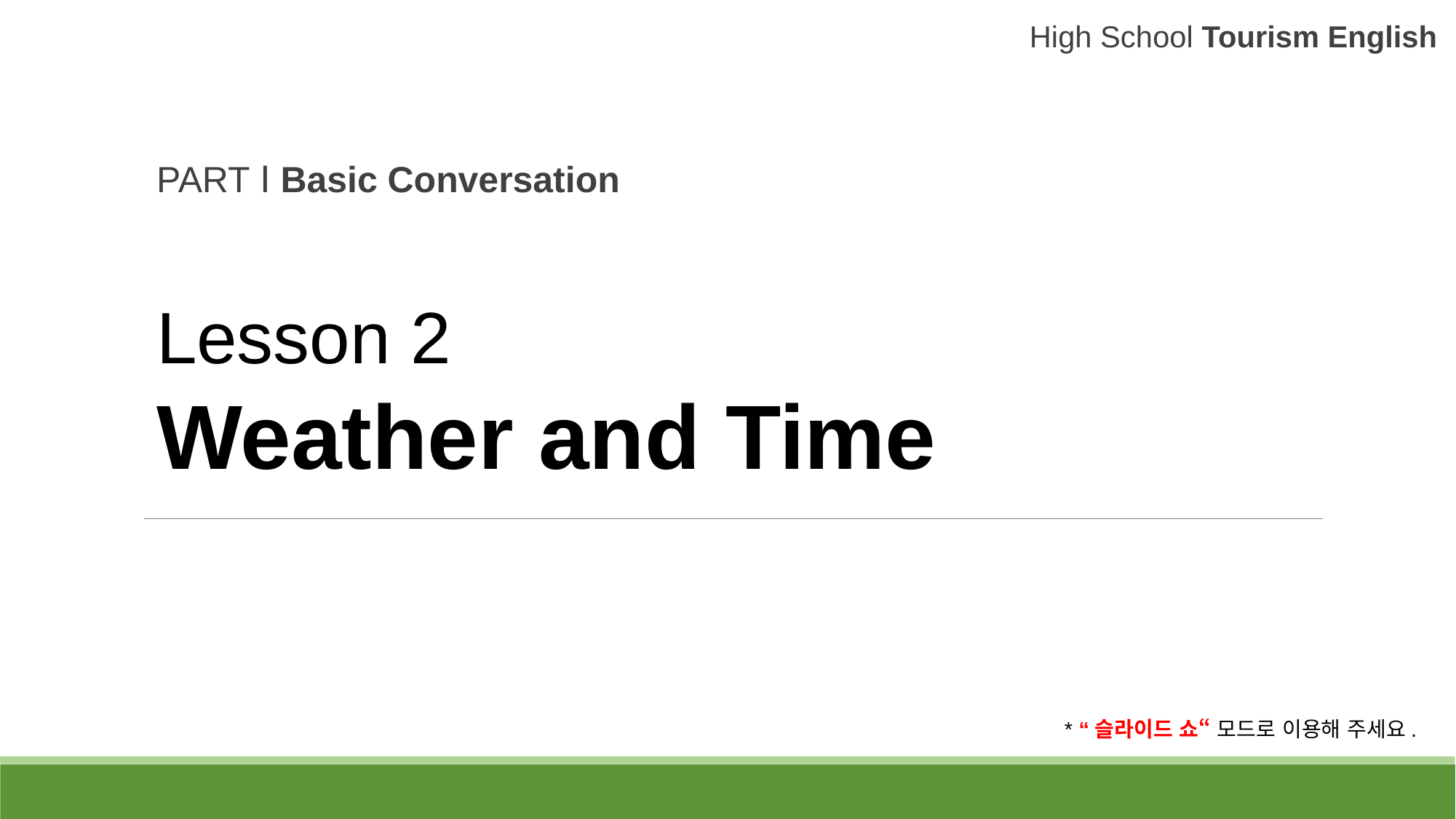

High School Tourism English
PART Ⅰ Basic Conversation
# Lesson 2 Weather and Time
* “슬라이드 쇼“ 모드로 이용해 주세요.